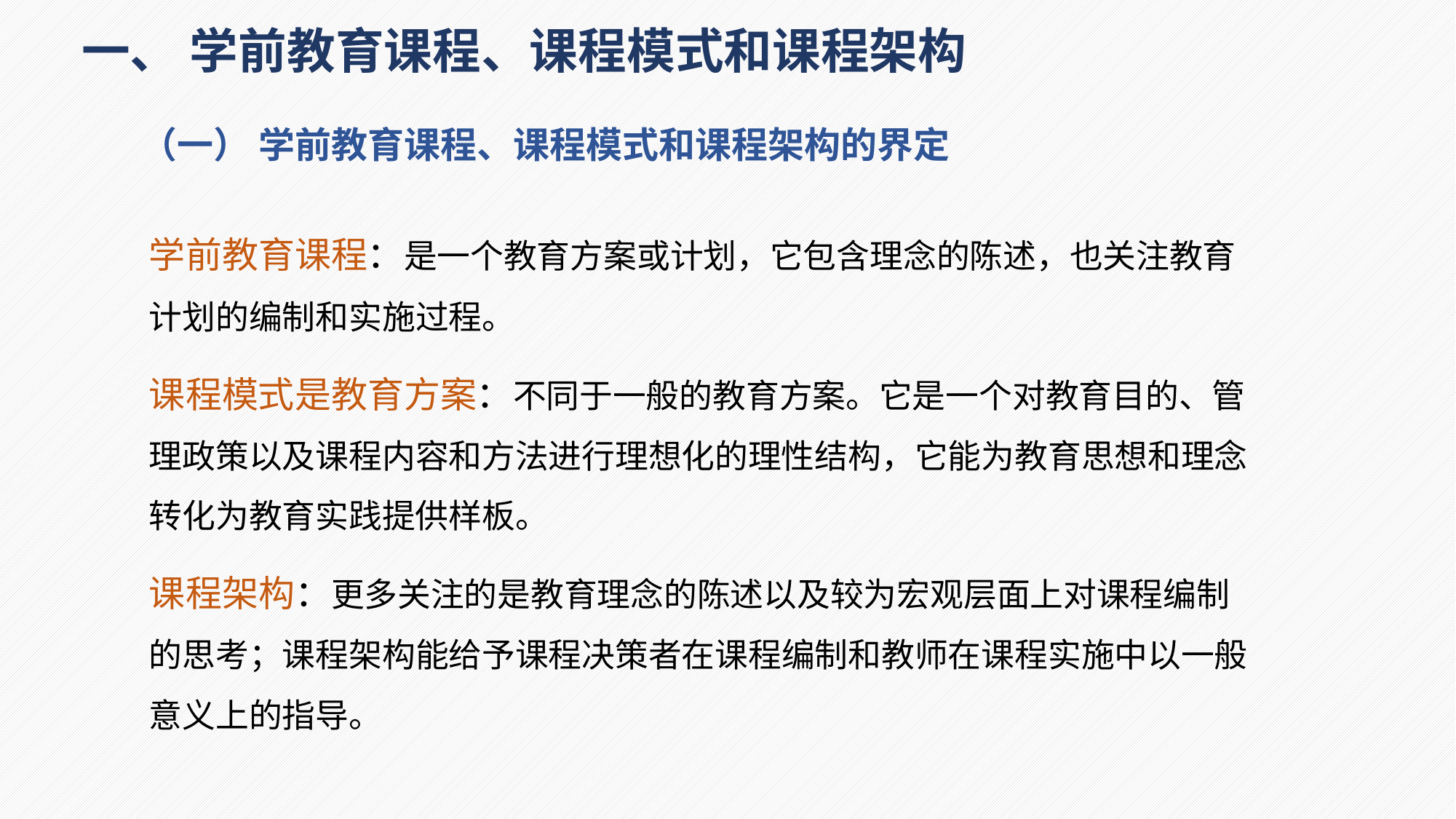

一、 学前教育课程、课程模式和课程架构
（一） 学前教育课程、课程模式和课程架构的界定
学前教育课程：是一个教育方案或计划，它包含理念的陈述，也关注教育计划的编制和实施过程。

课程模式是教育方案：不同于一般的教育方案。它是一个对教育目的、管理政策以及课程内容和方法进行理想化的理性结构，它能为教育思想和理念转化为教育实践提供样板。

课程架构：更多关注的是教育理念的陈述以及较为宏观层面上对课程编制的思考；课程架构能给予课程决策者在课程编制和教师在课程实施中以一般意义上的指导。